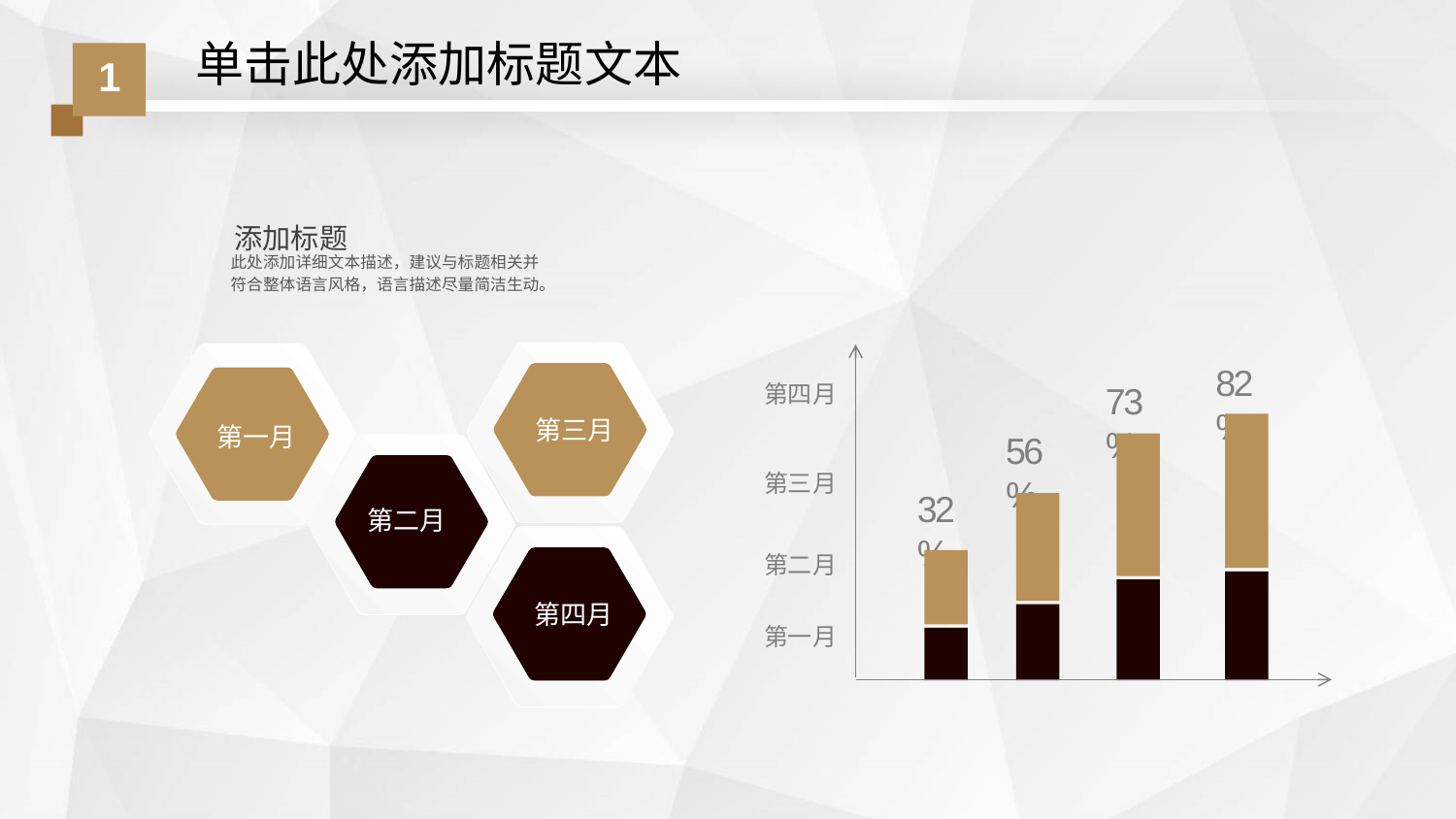

单击此处添加标题文本
1
添加标题
此处添加详细文本描述，建议与标题相关并符合整体语言风格，语言描述尽量简洁生动。

第三月

第一月
第四月
第三月
第二月
第一月
82%
73%

56%

第二月
32%

第四月